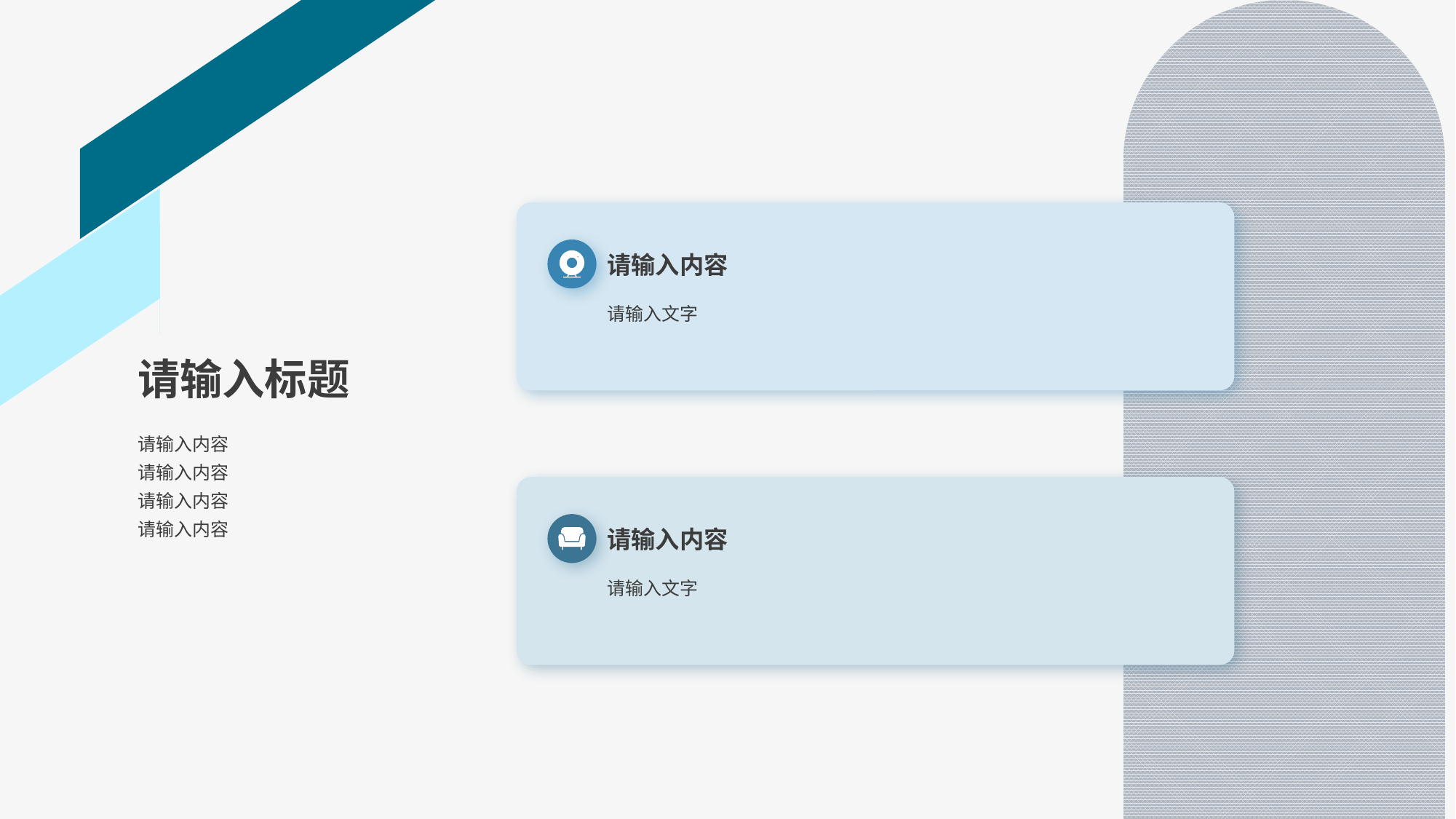

请输入内容
请输入文字
请输入标题
请输入内容
请输入内容
请输入内容
请输入内容

请输入内容
请输入文字